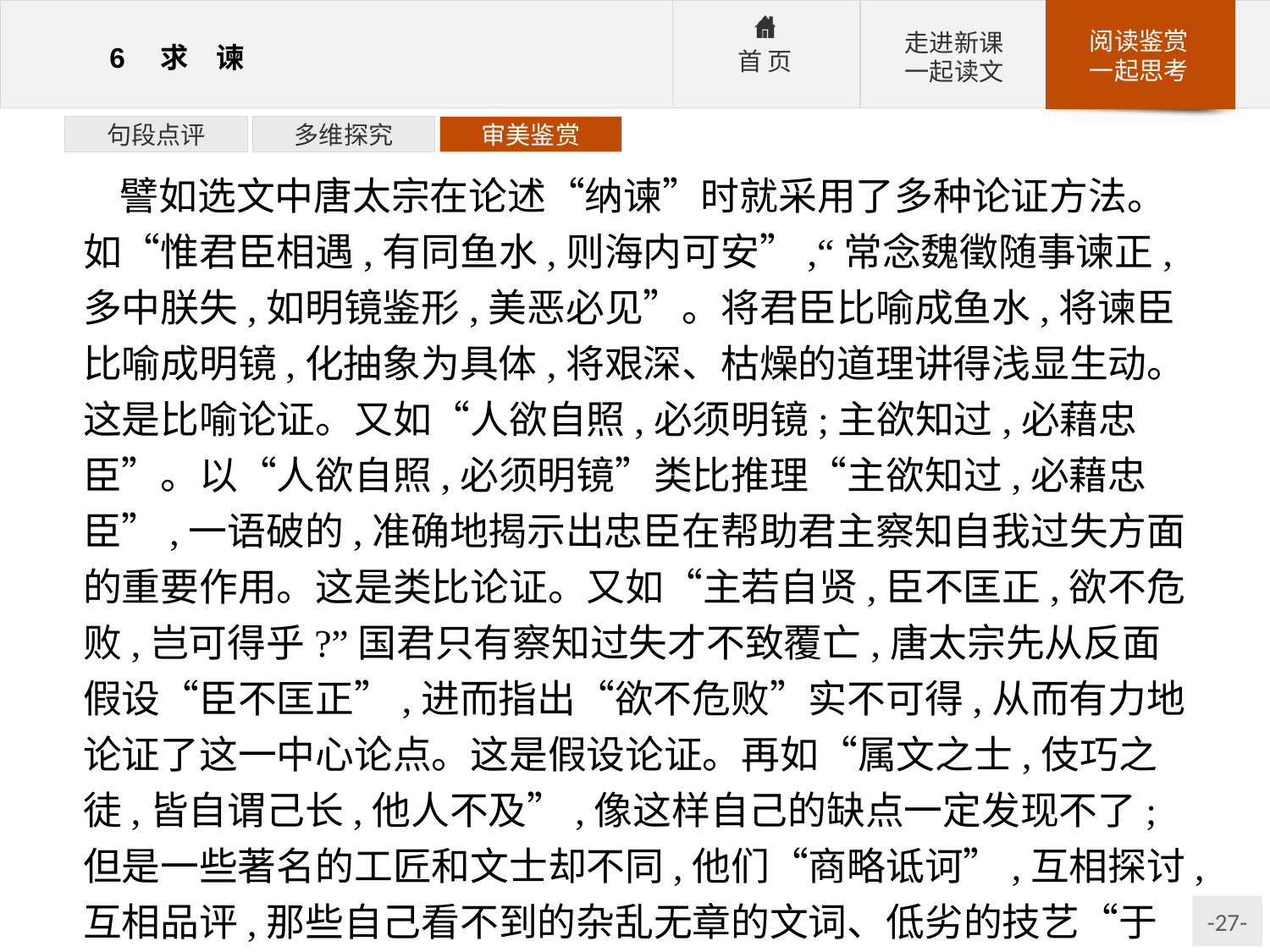

句段点评
多维探究
审美鉴赏
譬如选文中唐太宗在论述“纳谏”时就采用了多种论证方法。如“惟君臣相遇,有同鱼水,则海内可安”,“常念魏徵随事谏正,多中朕失,如明镜鉴形,美恶必见”。将君臣比喻成鱼水,将谏臣比喻成明镜,化抽象为具体,将艰深、枯燥的道理讲得浅显生动。这是比喻论证。又如“人欲自照,必须明镜;主欲知过,必藉忠臣”。以“人欲自照,必须明镜”类比推理“主欲知过,必藉忠臣”,一语破的,准确地揭示出忠臣在帮助君主察知自我过失方面的重要作用。这是类比论证。又如“主若自贤,臣不匡正,欲不危败,岂可得乎?”国君只有察知过失才不致覆亡,唐太宗先从反面假设“臣不匡正”,进而指出“欲不危败”实不可得,从而有力地论证了这一中心论点。这是假设论证。再如“属文之士,伎巧之徒,皆自谓己长,他人不及”,像这样自己的缺点一定发现不了;但是一些著名的工匠和文士却不同,他们“商略诋诃”,互相探讨,互相品评,那些自己看不到的杂乱无章的文词、低劣的技艺“于是乃见”。